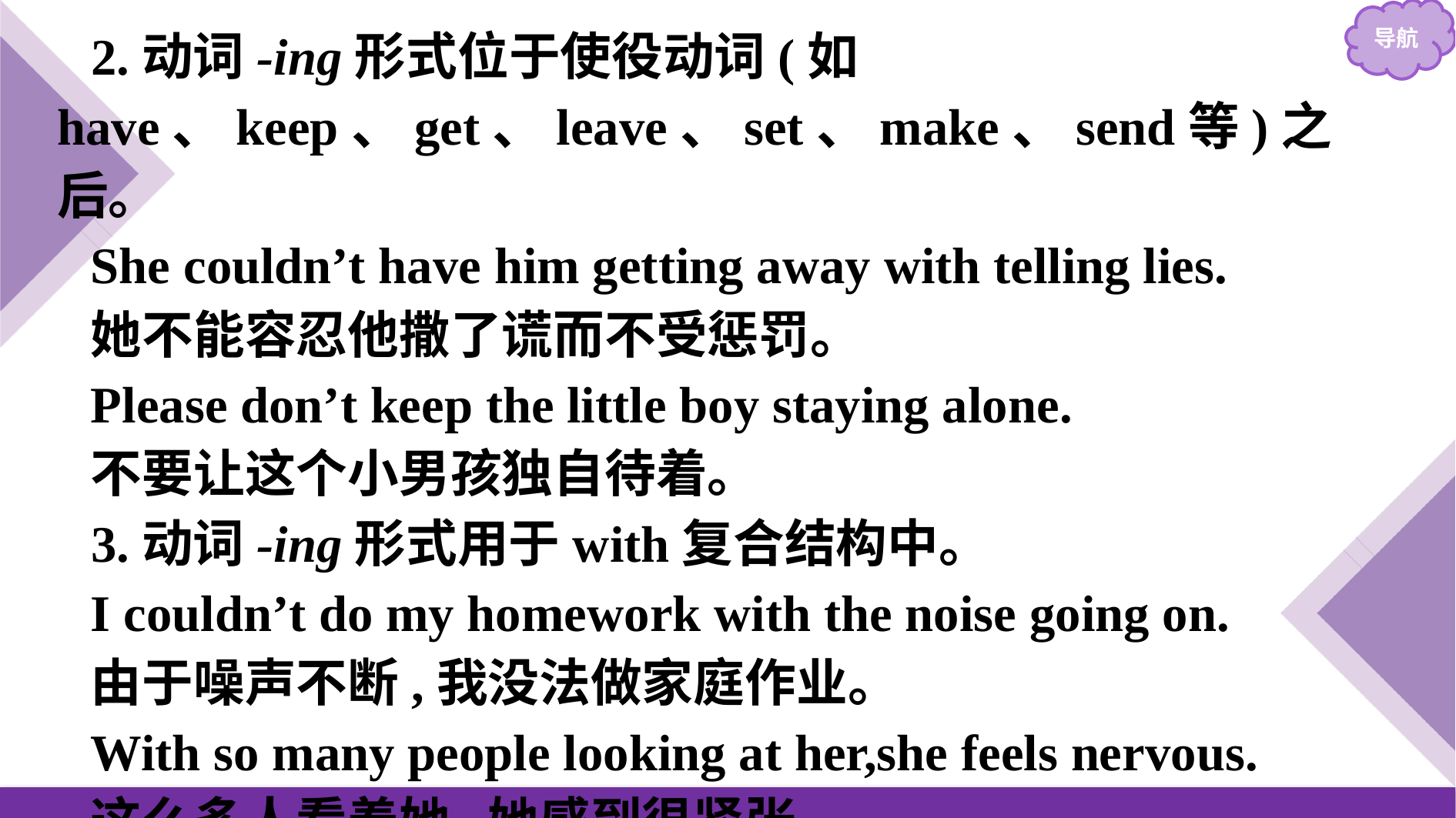

2.动词-ing形式位于使役动词(如have、keep、get、leave、set、make、send等)之后。
She couldn’t have him getting away with telling lies.
她不能容忍他撒了谎而不受惩罚。
Please don’t keep the little boy staying alone.
不要让这个小男孩独自待着。
3.动词-ing形式用于with复合结构中。
I couldn’t do my homework with the noise going on.
由于噪声不断,我没法做家庭作业。
With so many people looking at her,she feels nervous.
这么多人看着她,她感到很紧张。